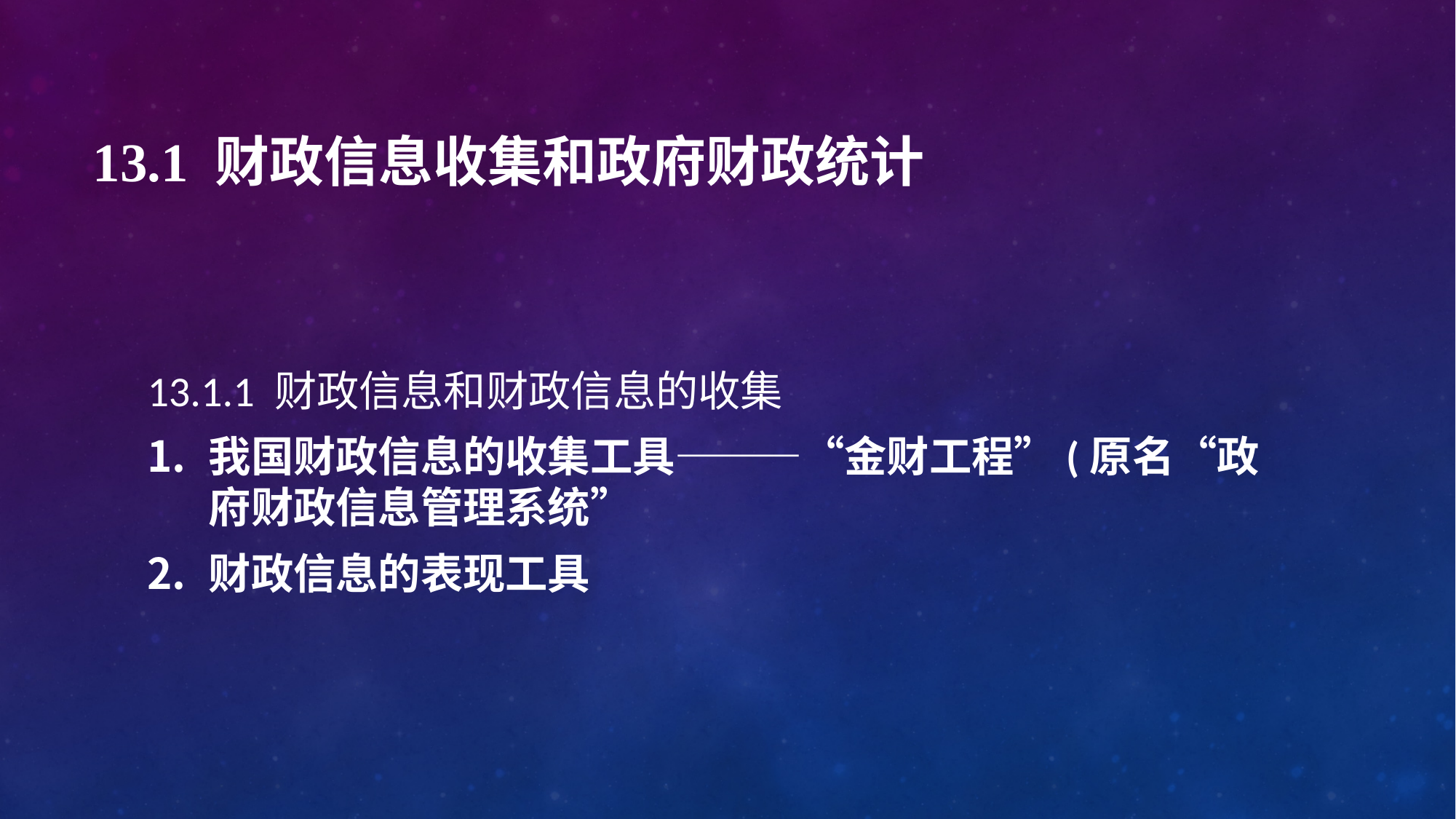

# 13.1 财政信息收集和政府财政统计
13.1.1 财政信息和财政信息的收集
我国财政信息的收集工具———“金财工程”(原名“政府财政信息管理系统”
财政信息的表现工具